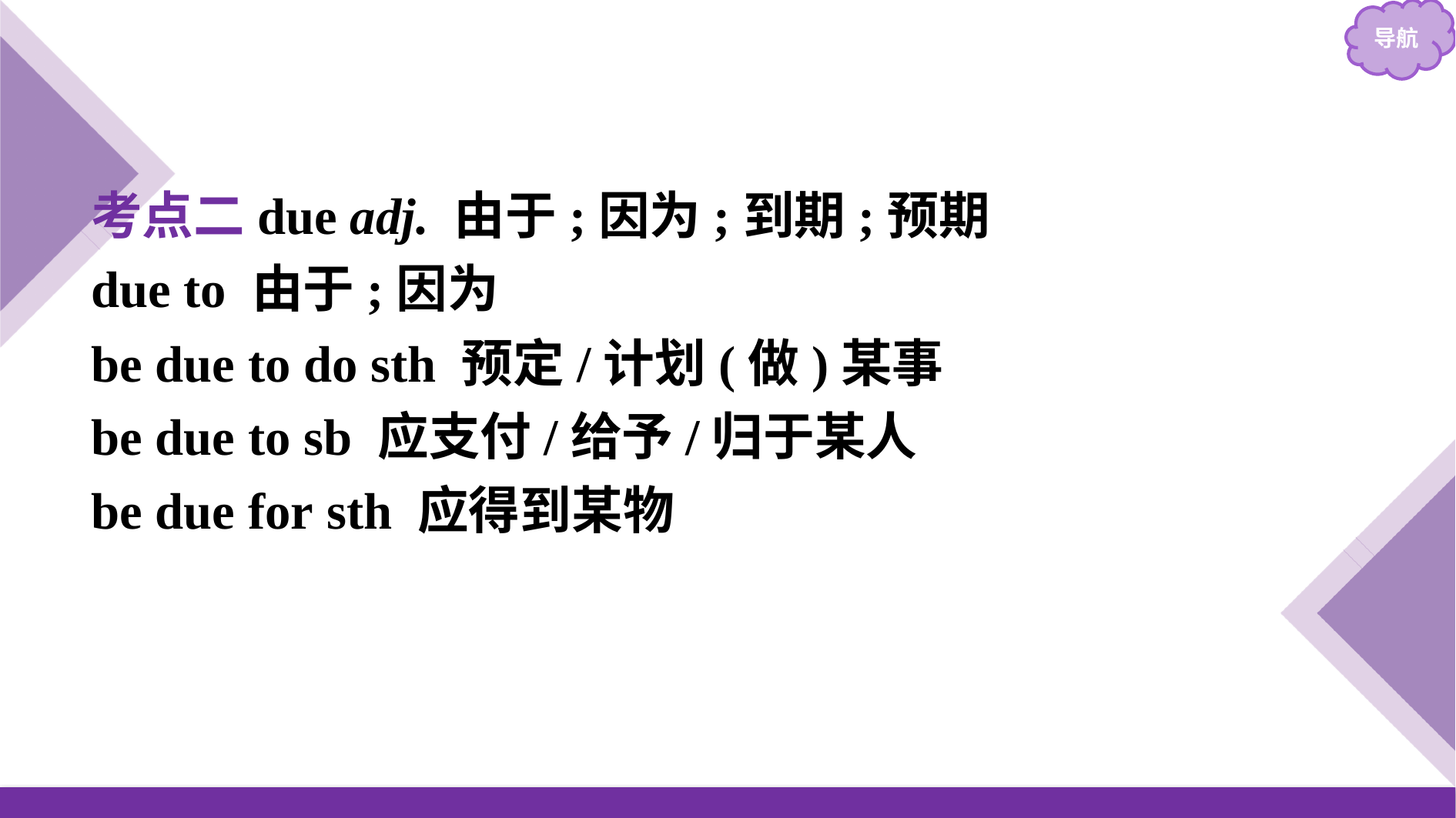

考点二due adj. 由于;因为;到期;预期
due to 由于;因为
be due to do sth 预定/计划(做)某事
be due to sb 应支付/给予/归于某人
be due for sth 应得到某物